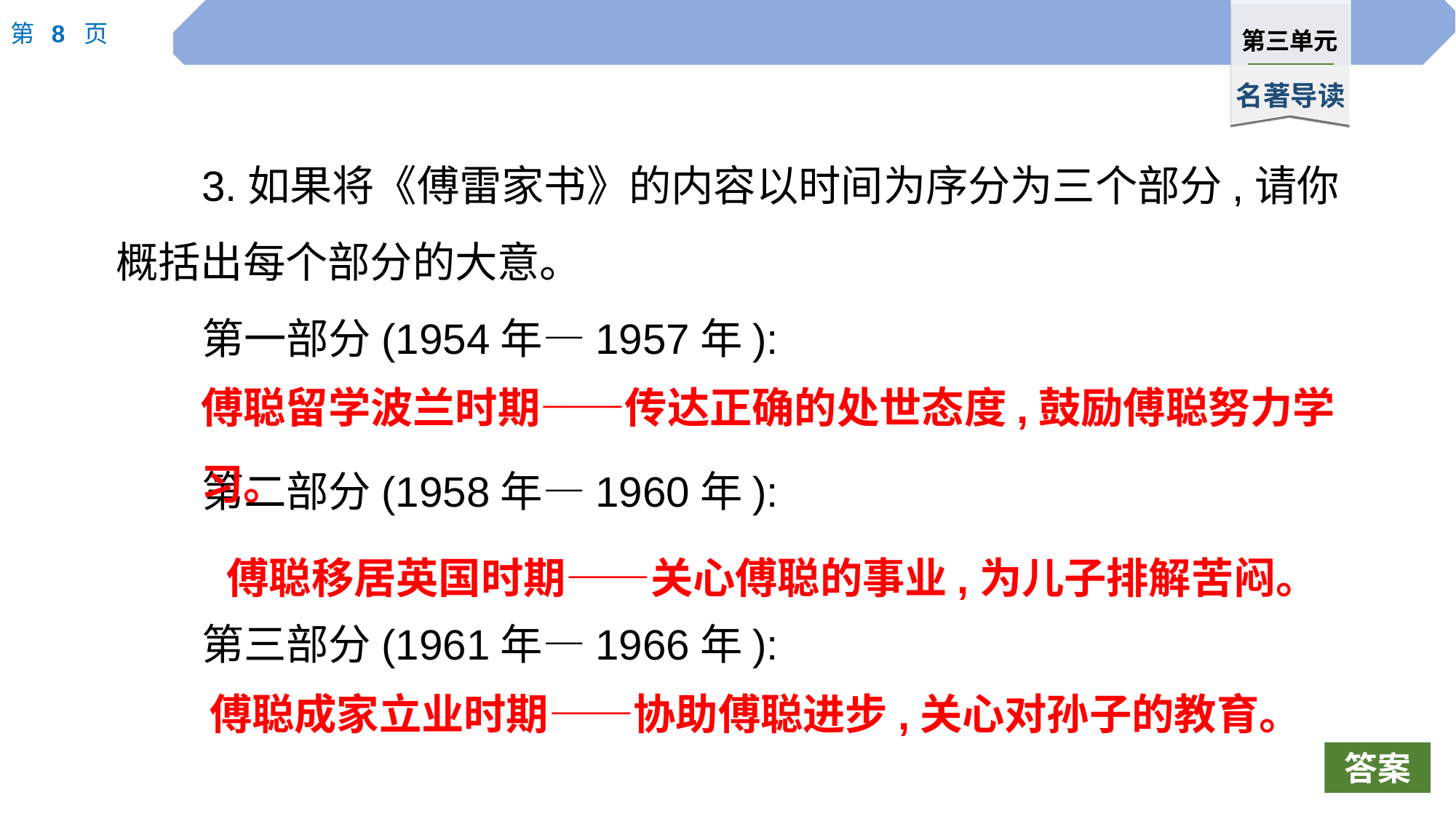

3.如果将《傅雷家书》的内容以时间为序分为三个部分,请你概括出每个部分的大意。
第一部分(1954年—1957年):

第二部分(1958年—1960年):

第三部分(1961年—1966年):
傅聪留学波兰时期——传达正确的处世态度,鼓励傅聪努力学习。
傅聪移居英国时期——关心傅聪的事业,为儿子排解苦闷。
傅聪成家立业时期——协助傅聪进步,关心对孙子的教育。
答案